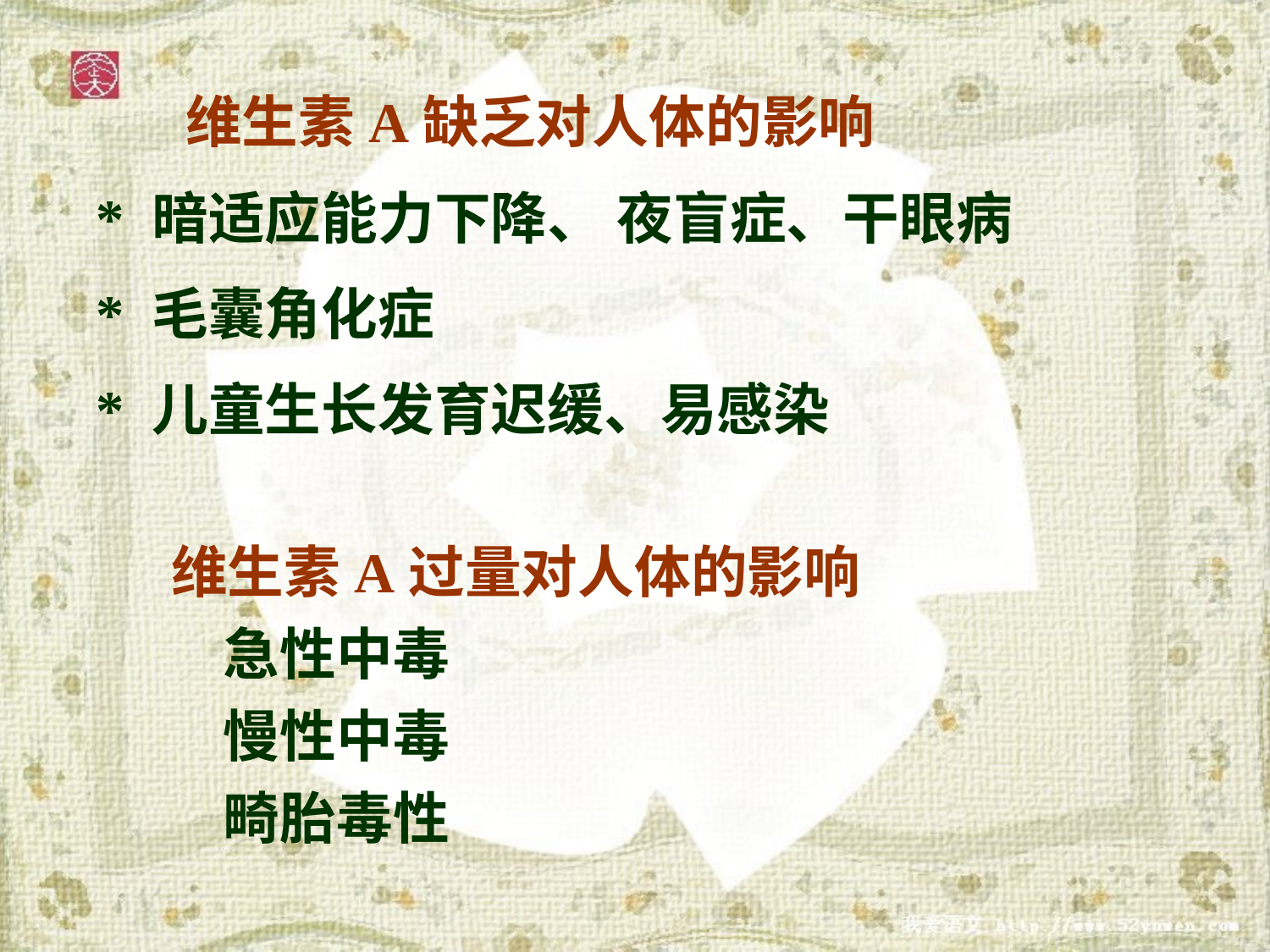

维生素A缺乏对人体的影响
 * 暗适应能力下降、 夜盲症、干眼病
 * 毛囊角化症
 * 儿童生长发育迟缓、易感染
维生素A过量对人体的影响
   急性中毒
   慢性中毒
   畸胎毒性